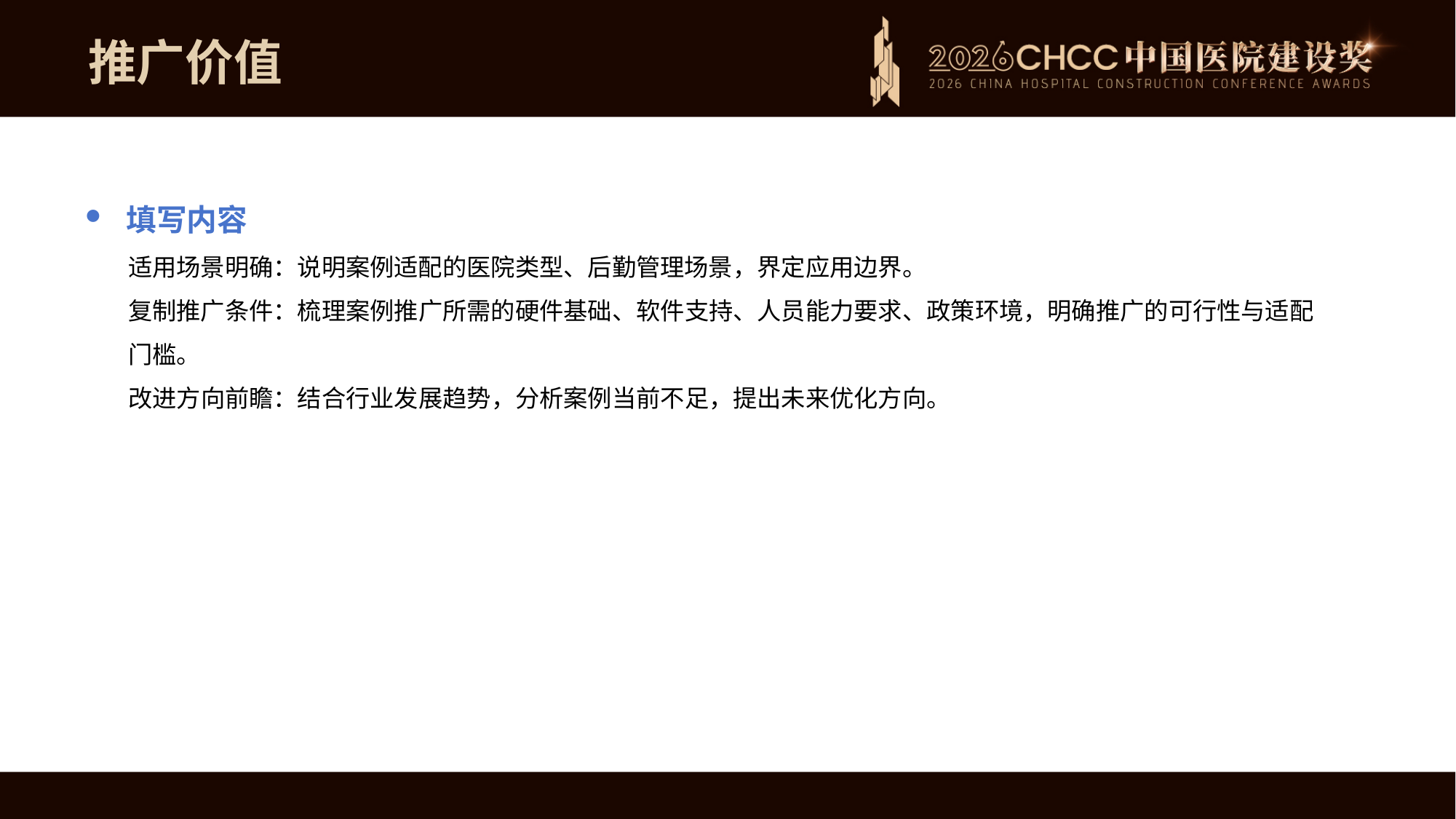

推广价值
填写内容
适用场景明确：说明案例适配的医院类型、后勤管理场景，界定应用边界。
复制推广条件：梳理案例推广所需的硬件基础、软件支持、人员能力要求、政策环境，明确推广的可行性与适配门槛。
改进方向前瞻：结合行业发展趋势，分析案例当前不足，提出未来优化方向。